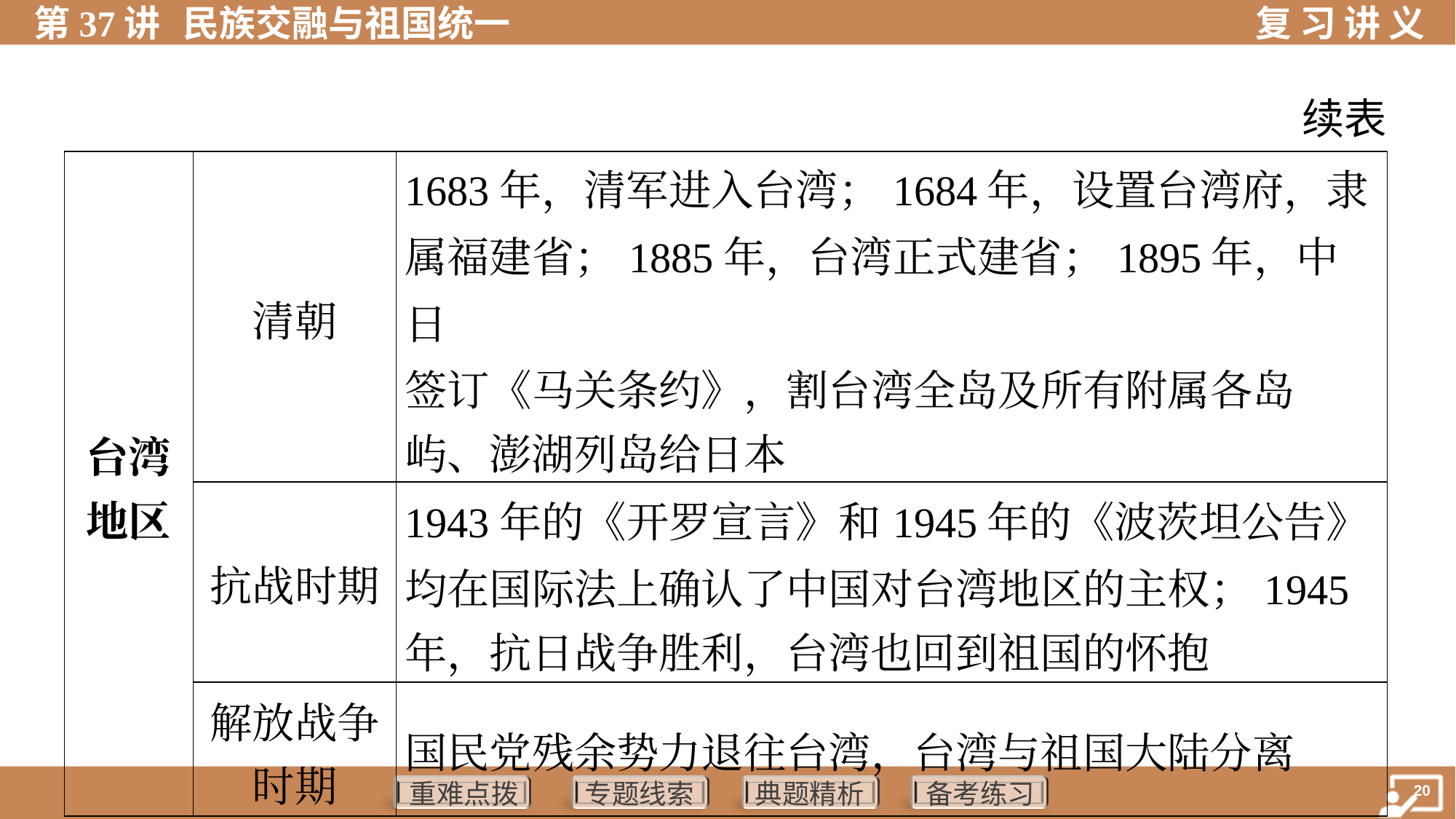

续表
| 台湾 地区 | 清朝 | 1683年，清军进入台湾；1684年，设置台湾府，隶 属福建省；1885年，台湾正式建省；1895年，中日 签订《马关条约》，割台湾全岛及所有附属各岛 屿、澎湖列岛给日本 |
| --- | --- | --- |
|  | 抗战时期 | 1943年的《开罗宣言》和1945年的《波茨坦公告》 均在国际法上确认了中国对台湾地区的主权；1945 年，抗日战争胜利，台湾也回到祖国的怀抱 |
|  | 解放战争 时期 | 国民党残余势力退往台湾，台湾与祖国大陆分离 |